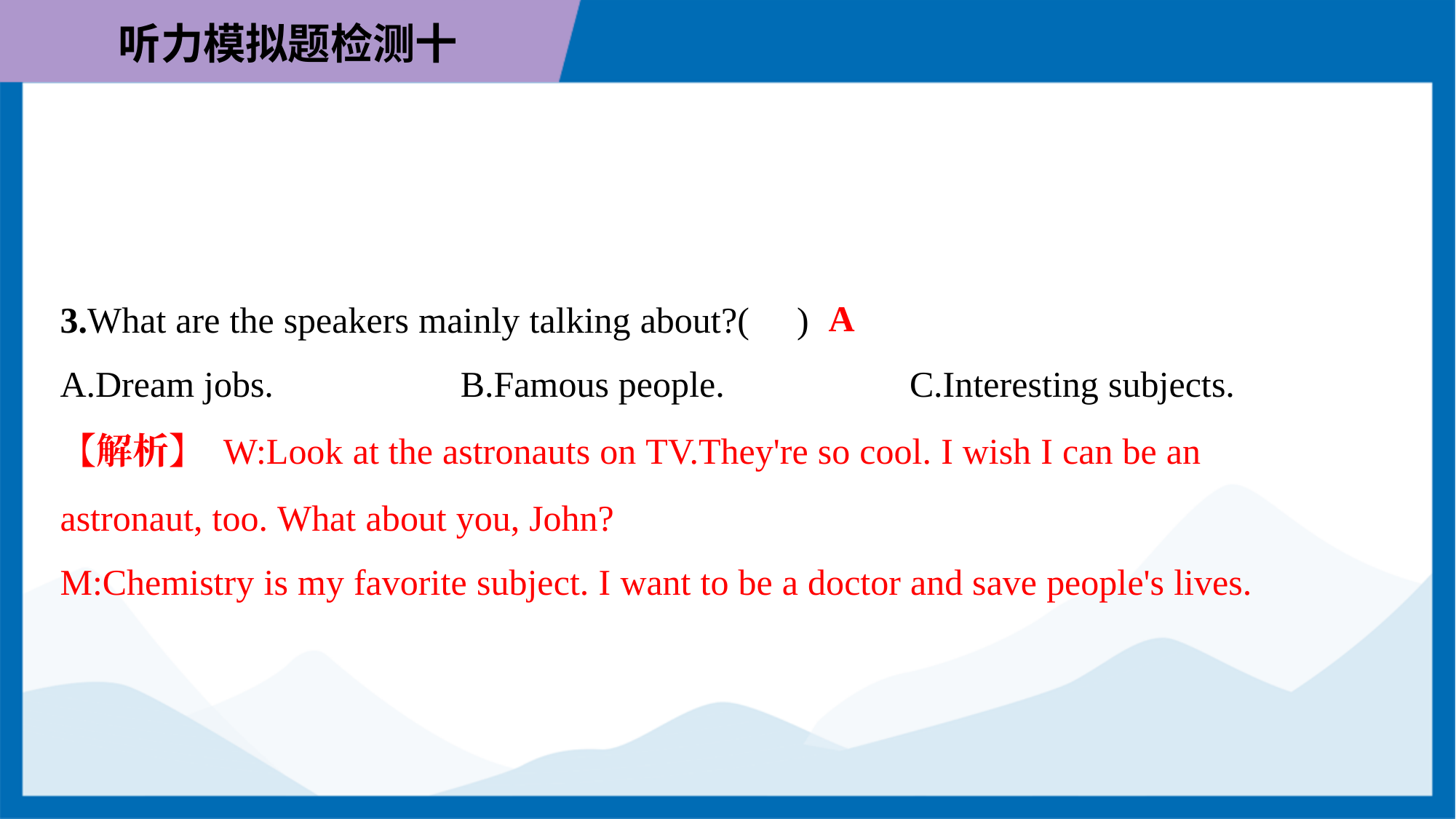

A
3.What are the speakers mainly talking about?(     )
A.Dream jobs.	B.Famous people.	C.Interesting subjects.
【解析】 W:Look at the astronauts on TV.They're so cool. I wish I can be an
astronaut, too. What about you, John?
M:Chemistry is my favorite subject. I want to be a doctor and save people's lives.